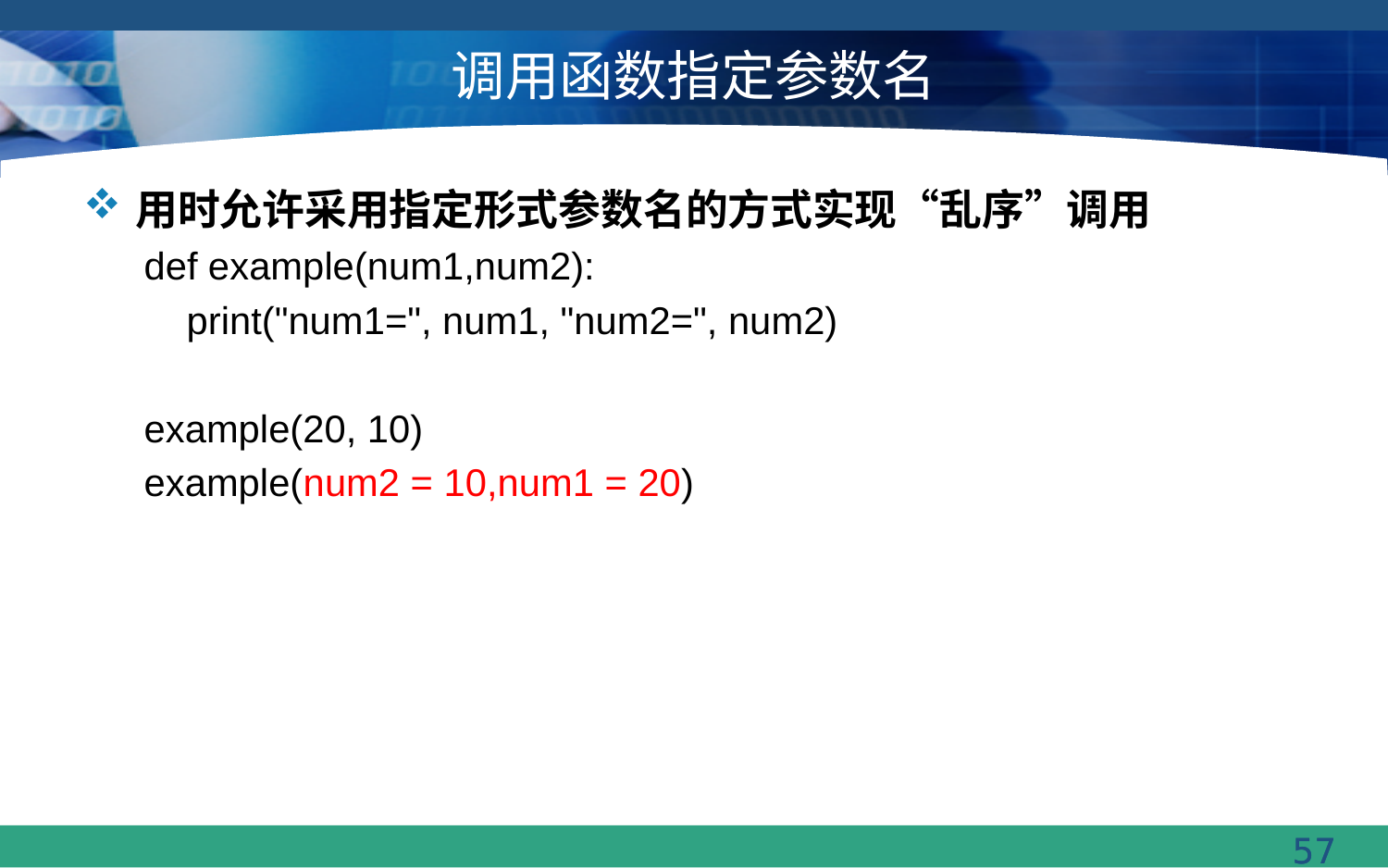

# 调用函数指定参数名
用时允许采用指定形式参数名的方式实现“乱序”调用
def example(num1,num2):
    print("num1=", num1, "num2=", num2)

example(20, 10)
example(num2 = 10,num1 = 20)